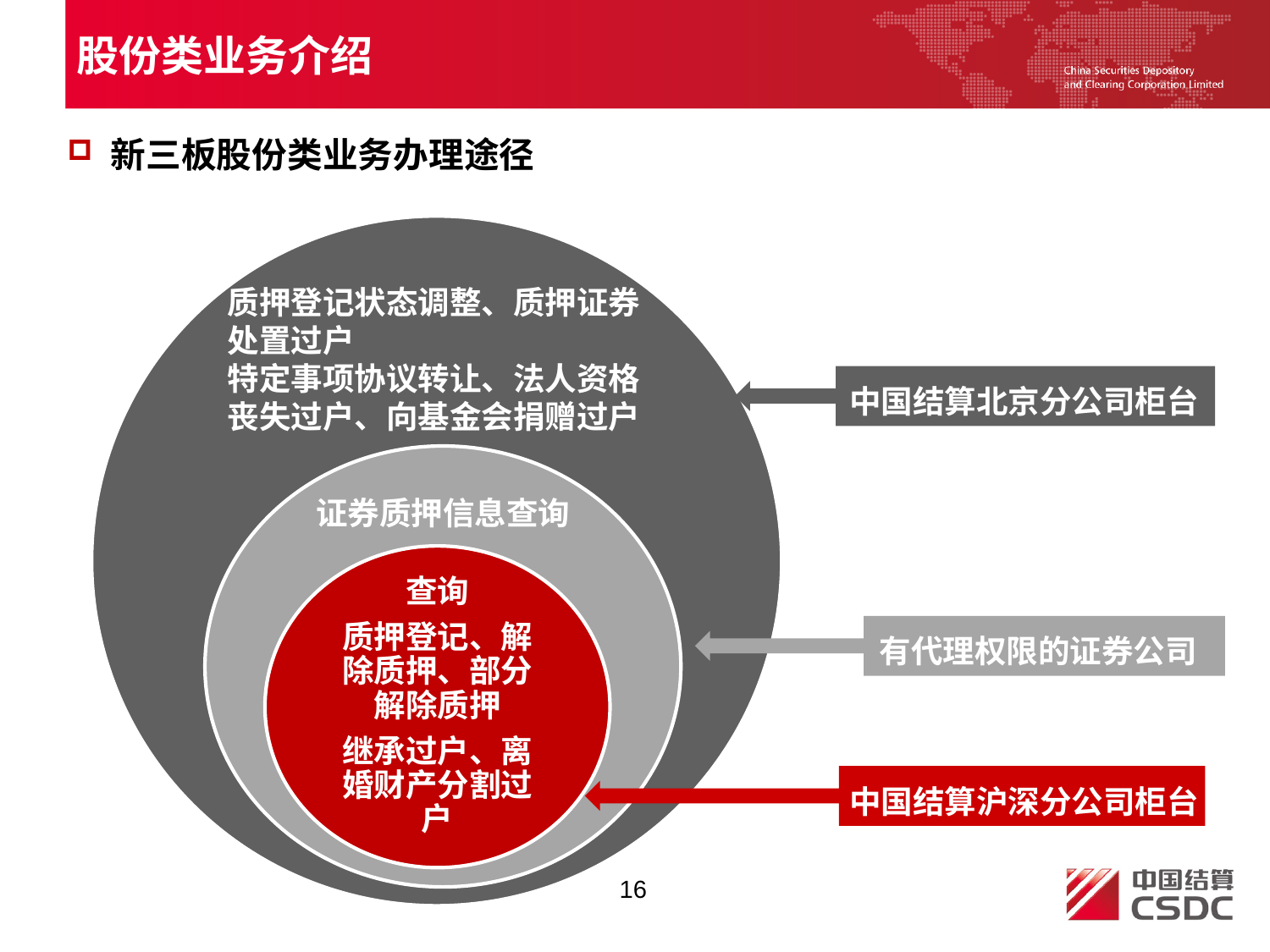

股份类业务介绍
 新三板股份类业务办理途径

证券质押信息查询
查询
质押登记、解除质押、部分解除质押
继承过户、离婚财产分割过户
质押登记状态调整、质押证券处置过户
特定事项协议转让、法人资格丧失过户、向基金会捐赠过户

中国结算北京分公司柜台

有代理权限的证券公司

中国结算沪深分公司柜台
16